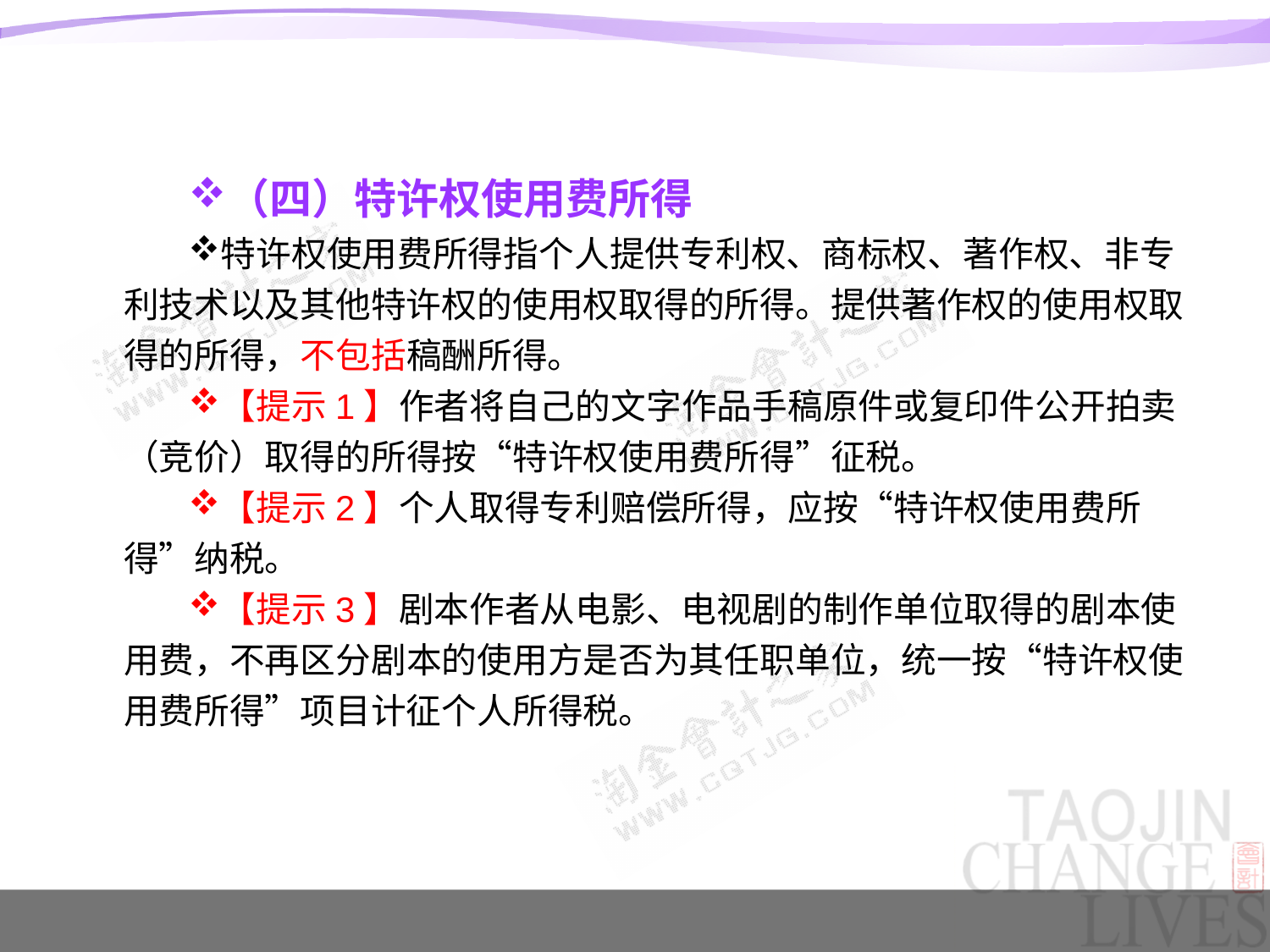

#
（四）特许权使用费所得
特许权使用费所得指个人提供专利权、商标权、著作权、非专利技术以及其他特许权的使用权取得的所得。提供著作权的使用权取得的所得，不包括稿酬所得。
【提示1】作者将自己的文字作品手稿原件或复印件公开拍卖（竞价）取得的所得按“特许权使用费所得”征税。
【提示2】个人取得专利赔偿所得，应按“特许权使用费所得”纳税。
【提示3】剧本作者从电影、电视剧的制作单位取得的剧本使用费，不再区分剧本的使用方是否为其任职单位，统一按“特许权使用费所得”项目计征个人所得税。